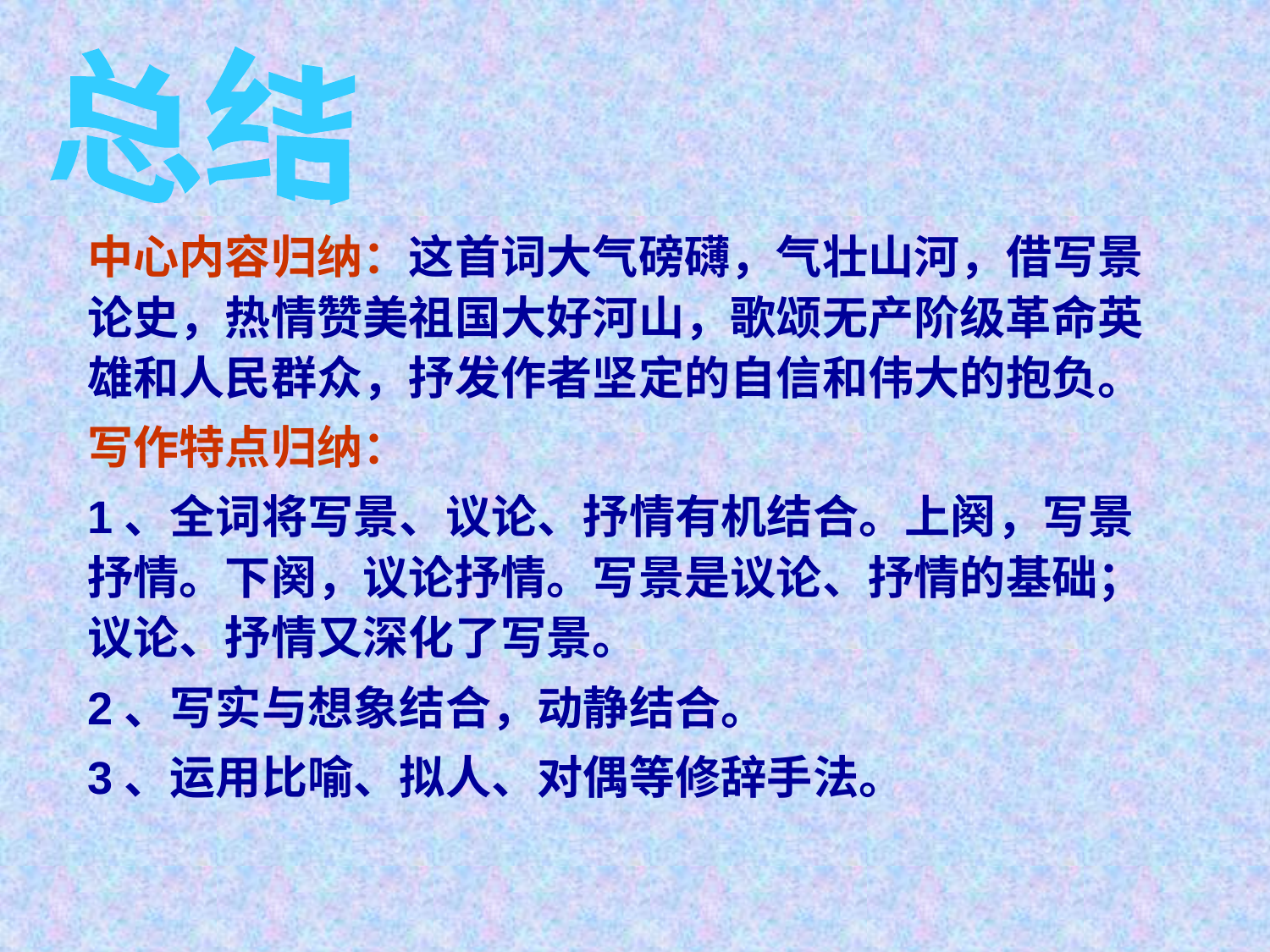

总结
中心内容归纳：这首词大气磅礴，气壮山河，借写景论史，热情赞美祖国大好河山，歌颂无产阶级革命英雄和人民群众，抒发作者坚定的自信和伟大的抱负。
写作特点归纳：
1、全词将写景、议论、抒情有机结合。上阕，写景抒情。下阕，议论抒情。写景是议论、抒情的基础；议论、抒情又深化了写景。
2、写实与想象结合，动静结合。
3、运用比喻、拟人、对偶等修辞手法。